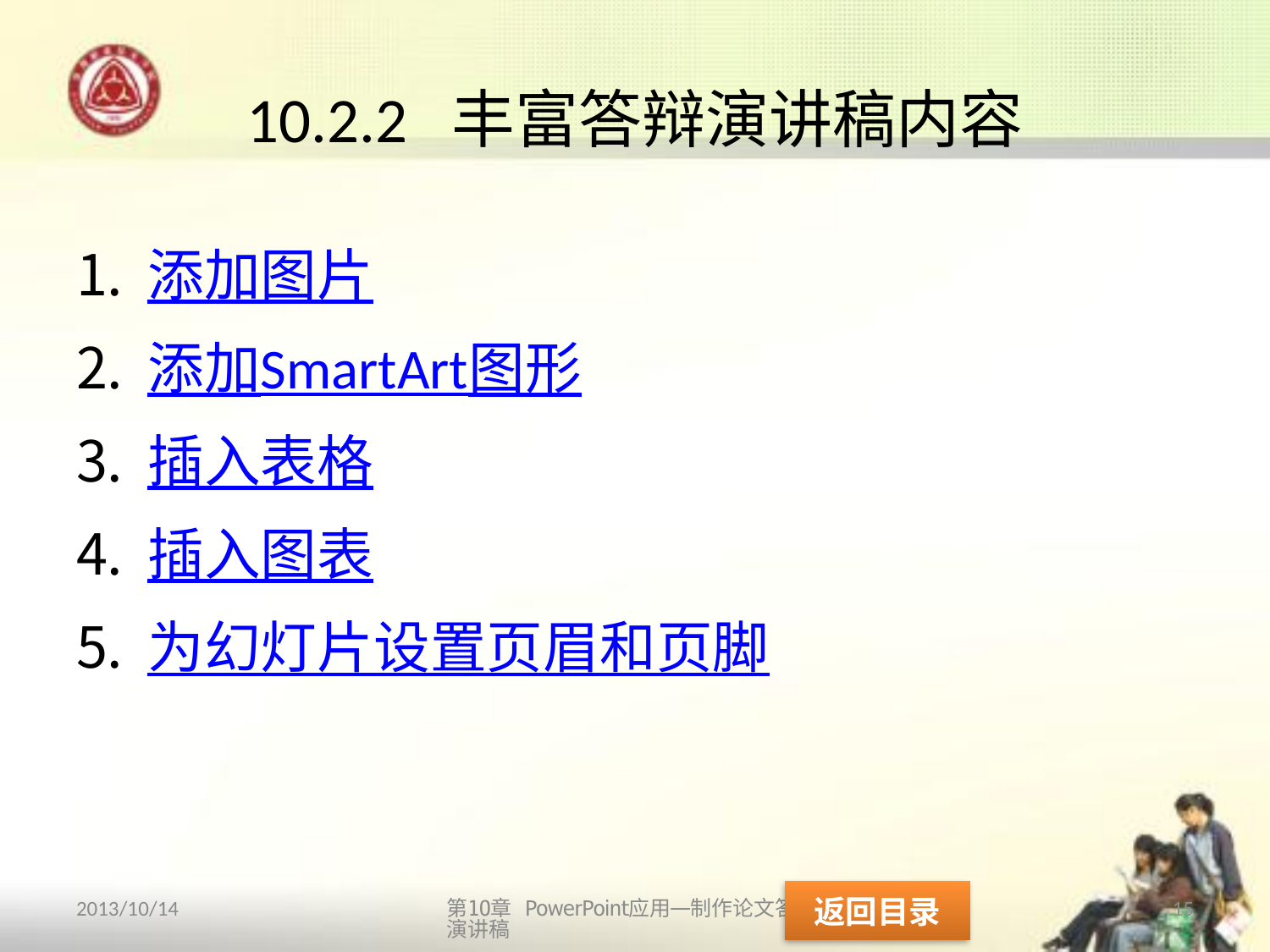

# 10.2.2  丰富答辩演讲稿内容
添加图片
添加SmartArt图形
插入表格
插入图表
为幻灯片设置页眉和页脚
返回目录
第10章  PowerPoint应用—制作论文答辩演讲稿
15
2013/10/14